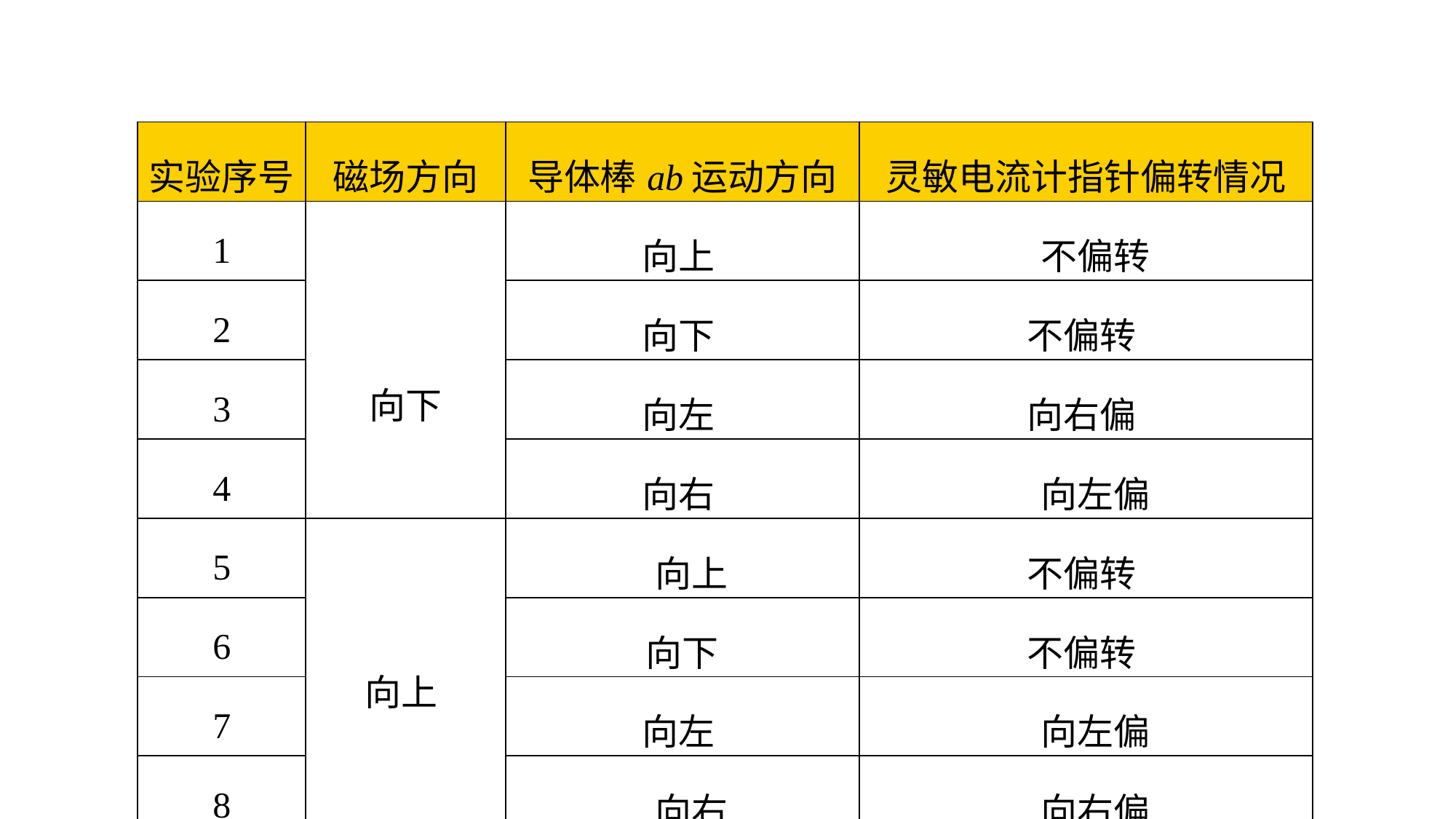

| 实验序号 | 磁场方向 | 导体棒ab运动方向 | 灵敏电流计指针偏转情况 |
| --- | --- | --- | --- |
| 1 | 向下 | 向上 | 不偏转 |
| 2 |  | 向下 | 不偏转 |
| 3 |  | 向左 | 向右偏 |
| 4 |  | 向右 | 向左偏 |
| 5 | 向上 | 向上 | 不偏转 |
| 6 |  | 向下 | 不偏转 |
| 7 |  | 向左 | 向左偏 |
| 8 |  | 向右 | 向右偏 |